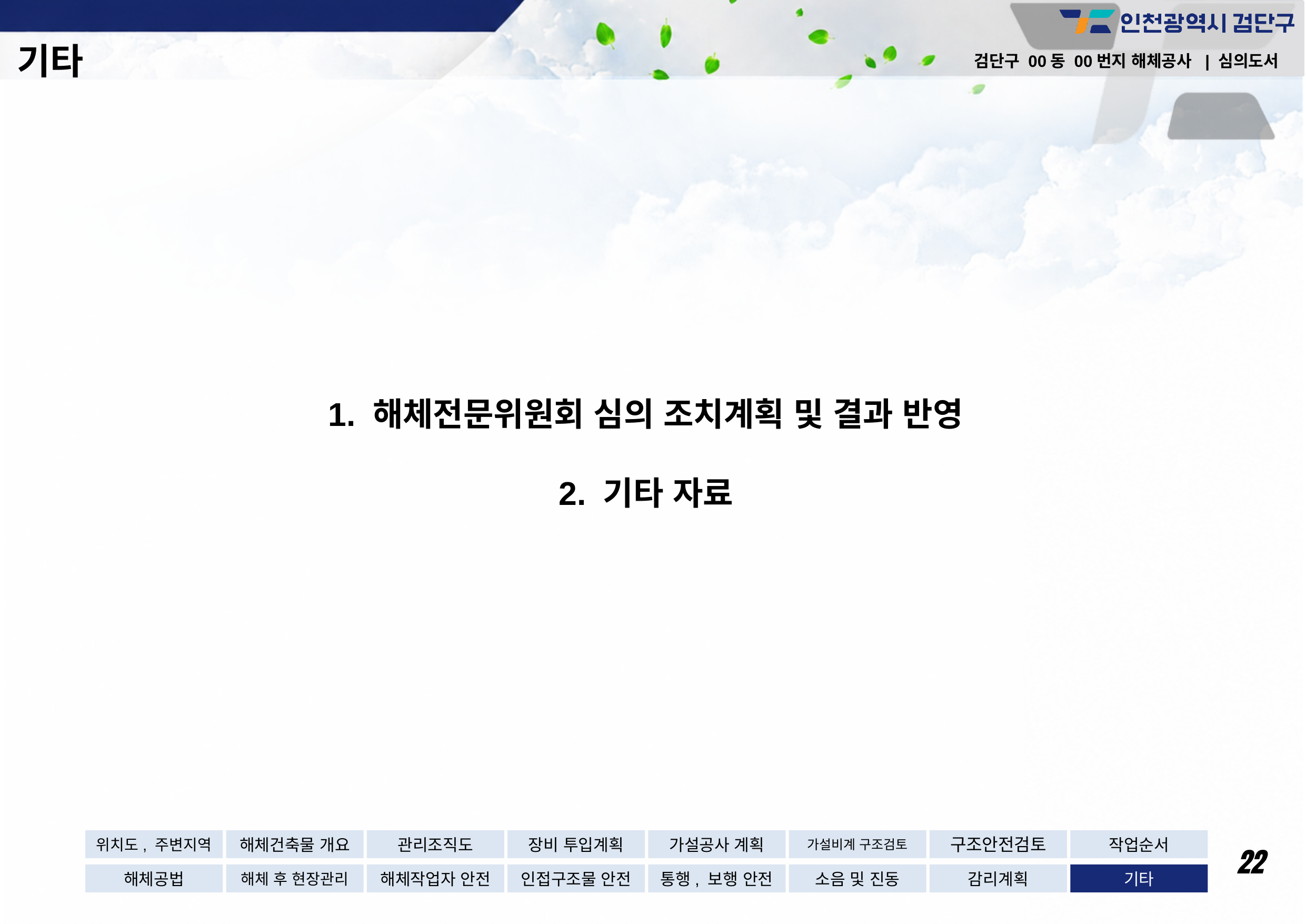

기타
검단구 00동 00번지 해체공사  | 심의도서
# 1. 해체전문위원회 심의 조치계획 및 결과 반영 2. 기타 자료
위치도, 주변지역
해체건축물 개요
관리조직도
장비 투입계획
가설공사 계획
가설비계 구조검토
구조안전검토
작업순서
22
해체공법
해체 후 현장관리
해체작업자 안전
인접구조물 안전
통행, 보행 안전
소음 및 진동
감리계획
기타